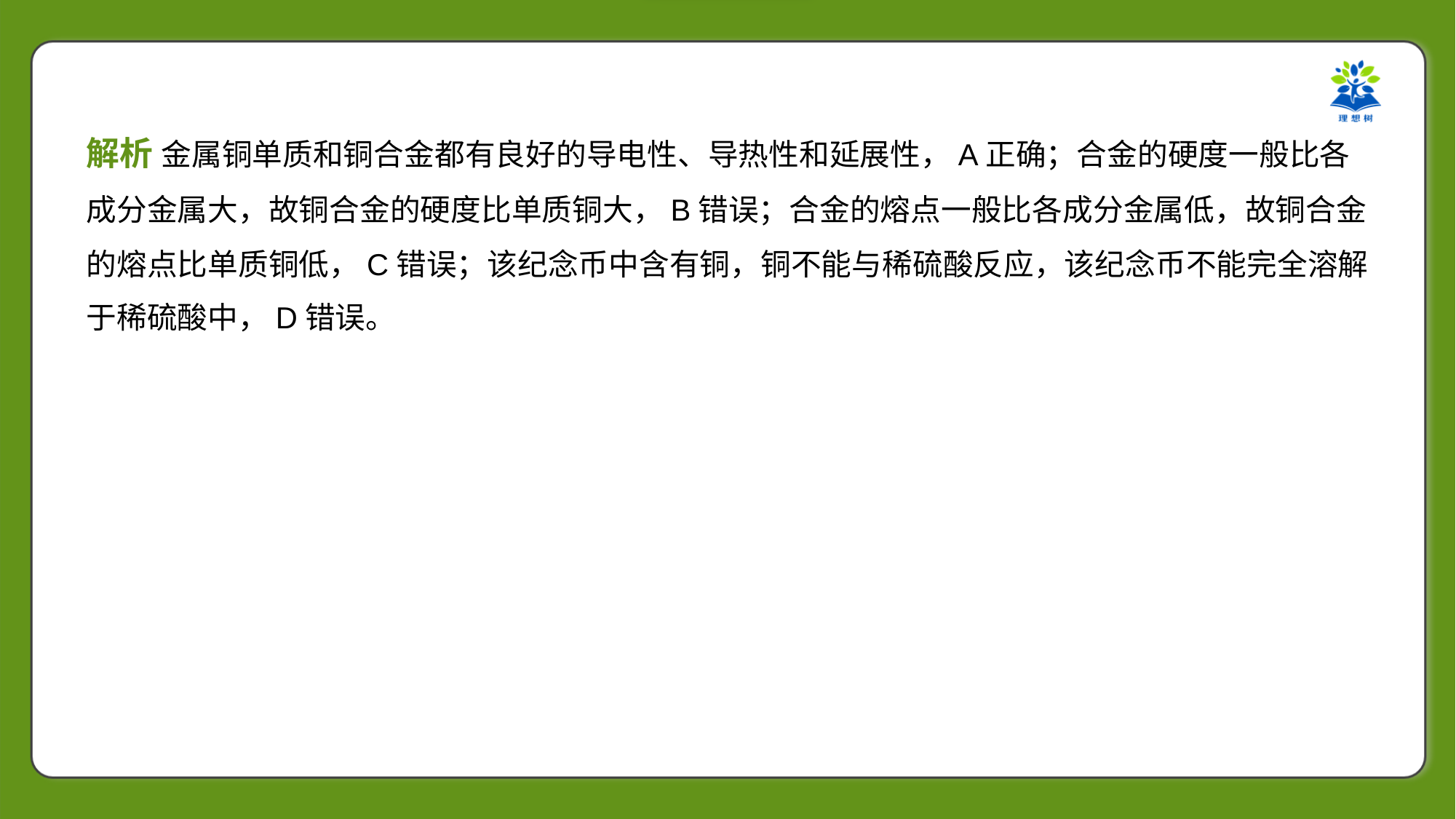

解析 金属铜单质和铜合金都有良好的导电性、导热性和延展性，A正确；合金的硬度一般比各
成分金属大，故铜合金的硬度比单质铜大，B错误；合金的熔点一般比各成分金属低，故铜合金
的熔点比单质铜低，C错误；该纪念币中含有铜，铜不能与稀硫酸反应，该纪念币不能完全溶解
于稀硫酸中，D错误。